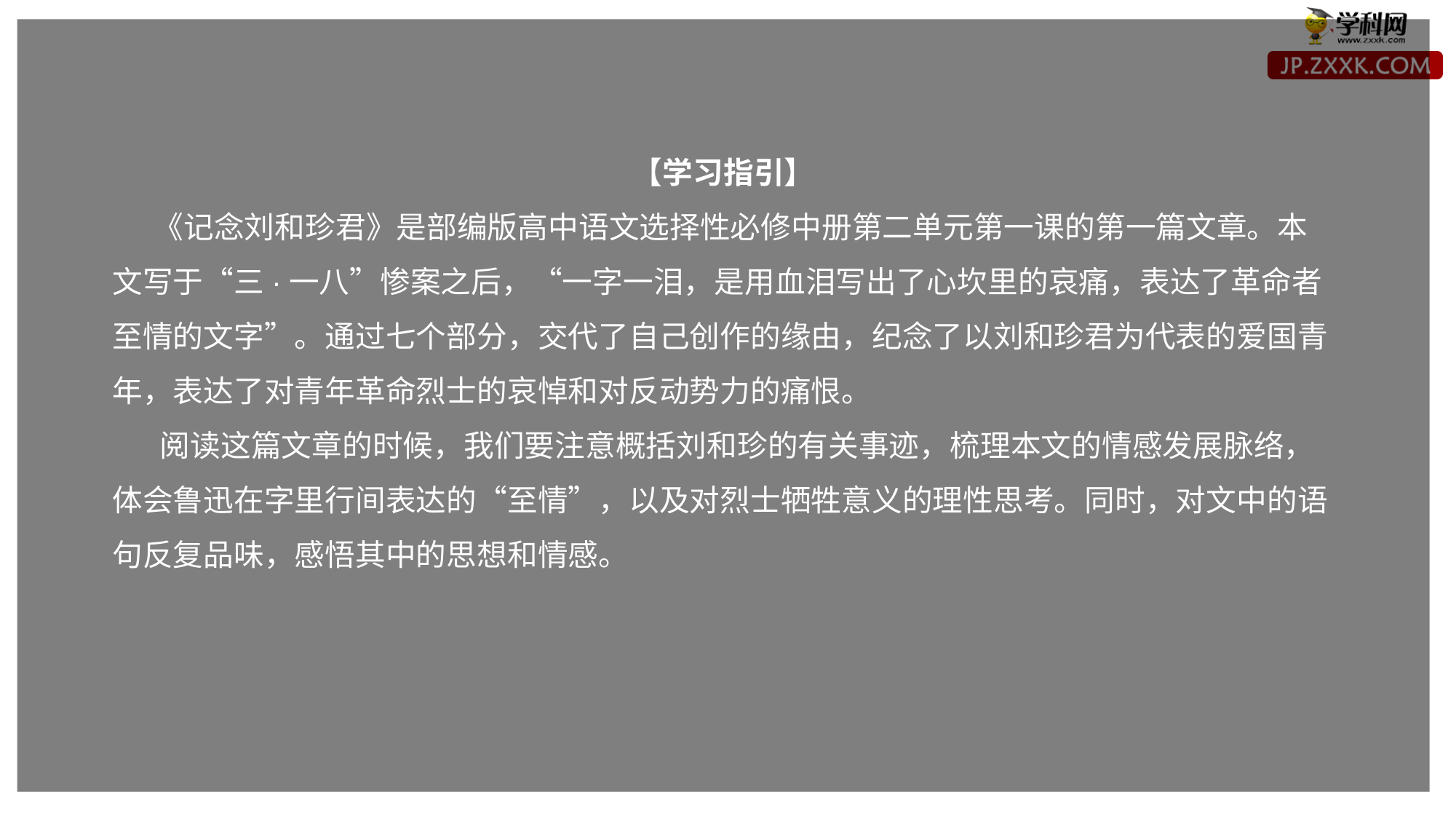

【学习指引】
     《记念刘和珍君》是部编版高中语文选择性必修中册第二单元第一课的第一篇文章。本文写于“三·一八”惨案之后，“一字一泪，是用血泪写出了心坎里的哀痛，表达了革命者至情的文字”。通过七个部分，交代了自己创作的缘由，纪念了以刘和珍君为代表的爱国青年，表达了对青年革命烈士的哀悼和对反动势力的痛恨。
      阅读这篇文章的时候，我们要注意概括刘和珍的有关事迹，梳理本文的情感发展脉络，体会鲁迅在字里行间表达的“至情”，以及对烈士牺牲意义的理性思考。同时，对文中的语句反复品味，感悟其中的思想和情感。